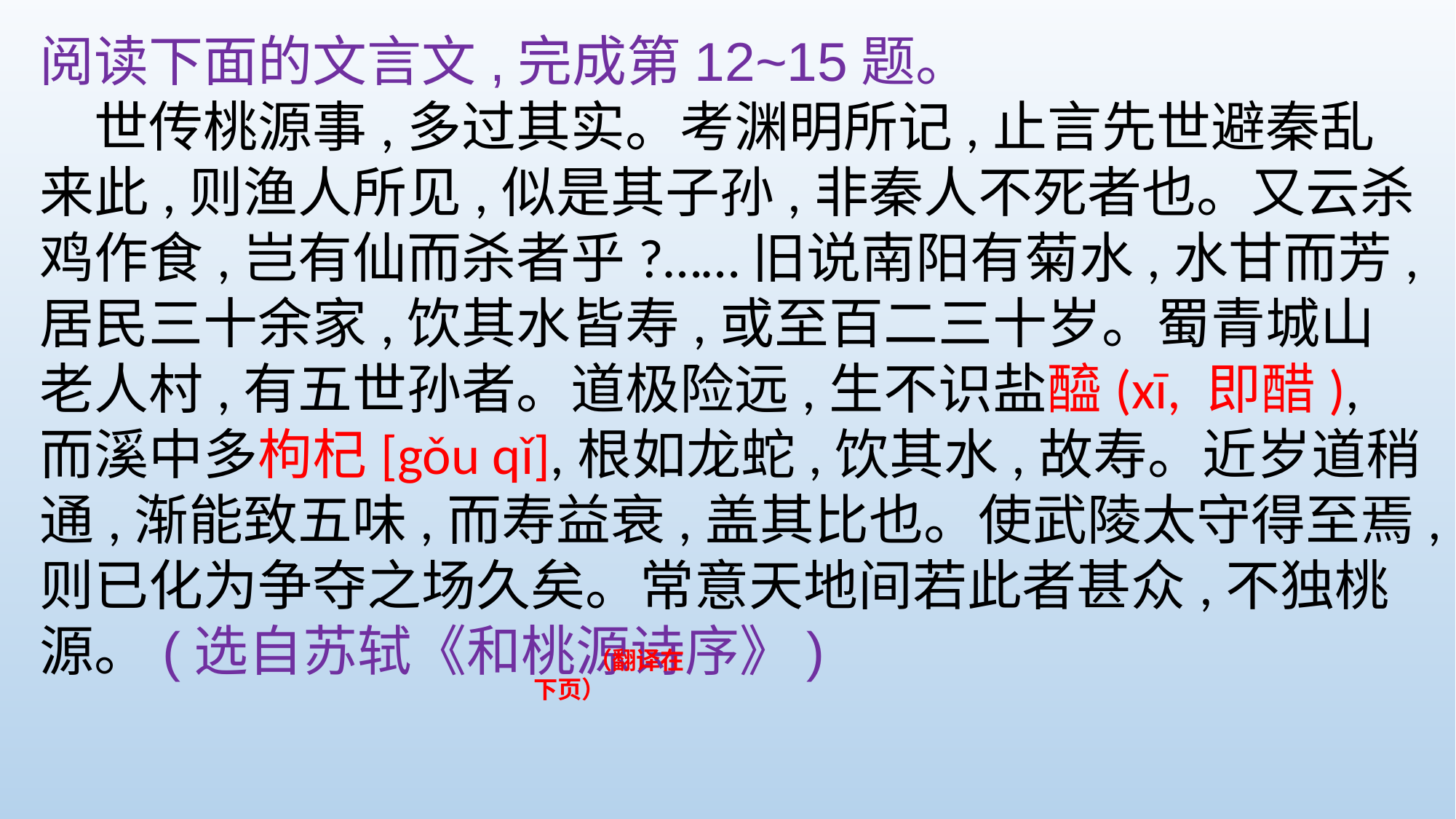

阅读下面的文言文,完成第12~15题。
世传桃源事,多过其实。考渊明所记,止言先世避秦乱来此,则渔人所见,似是其子孙,非秦人不死者也。又云杀鸡作食,岂有仙而杀者乎?……旧说南阳有菊水,水甘而芳,居民三十余家,饮其水皆寿,或至百二三十岁。蜀青城山老人村,有五世孙者。道极险远,生不识盐醯(xī, 即醋),而溪中多枸杞[gǒu qǐ],根如龙蛇,饮其水,故寿。近岁道稍通,渐能致五味,而寿益衰,盖其比也。使武陵太守得至焉,则已化为争夺之场久矣。常意天地间若此者甚众,不独桃源。(选自苏轼《和桃源诗序》)
（翻译在下页）